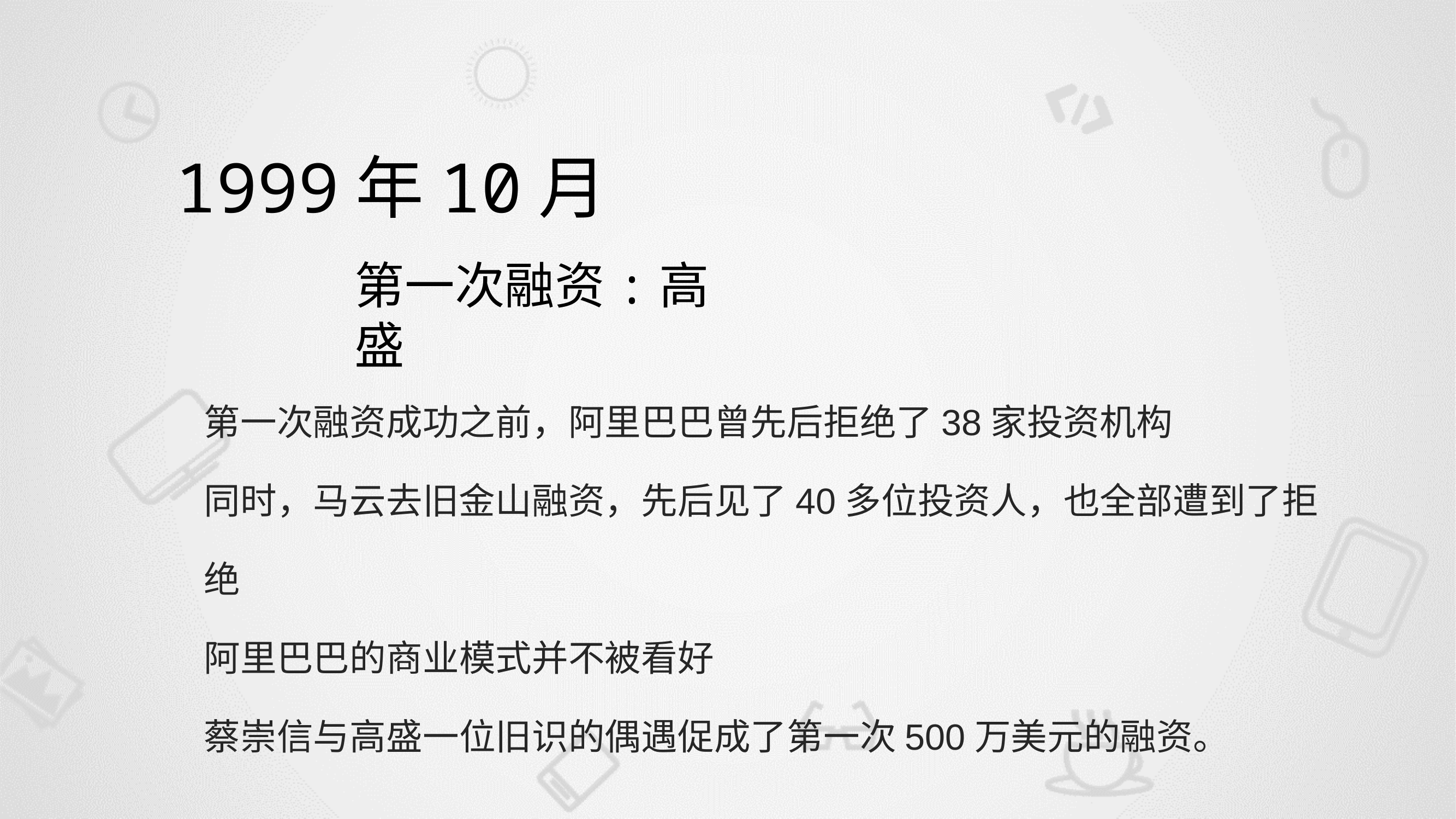

1999年10月
第一次融资:高盛
第一次融资成功之前，阿里巴巴曾先后拒绝了38家投资机构
同时，马云去旧金山融资，先后见了40多位投资人，也全部遭到了拒绝
阿里巴巴的商业模式并不被看好
蔡崇信与高盛一位旧识的偶遇促成了第一次500万美元的融资。